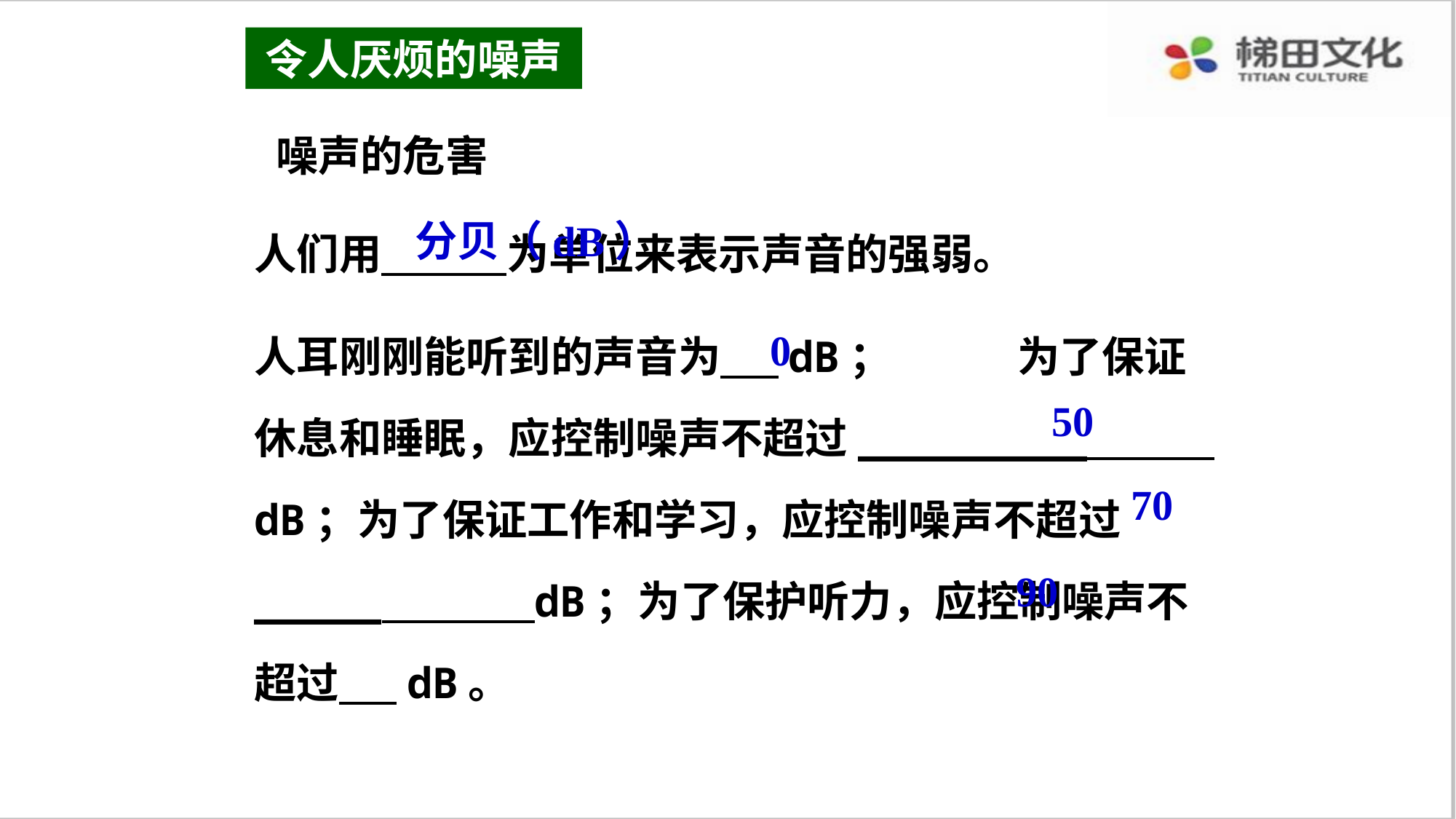

令人厌烦的噪声
噪声的危害
人们用             为单位来表示声音的强弱。
人耳刚刚能听到的声音为      dB；             为了保证休息和睡眠，应控制噪声不超过_________      dB；为了保证工作和学习，应控制噪声不超过_____      dB；为了保护听力，应控制噪声不超过      dB。
分贝（dB）
0
50
70
90